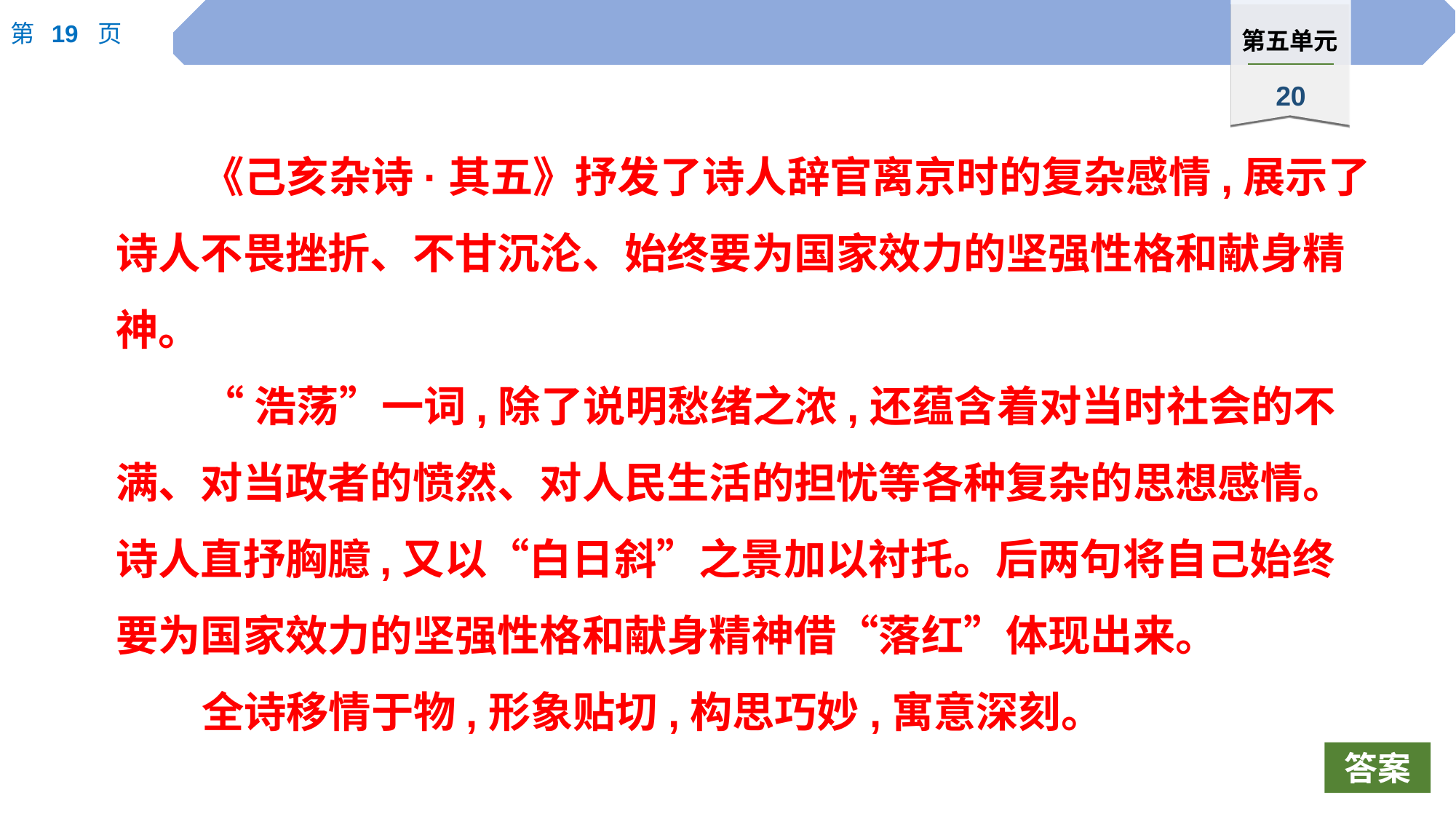

《己亥杂诗·其五》抒发了诗人辞官离京时的复杂感情,展示了诗人不畏挫折、不甘沉沦、始终要为国家效力的坚强性格和献身精神。
“浩荡”一词,除了说明愁绪之浓,还蕴含着对当时社会的不满、对当政者的愤然、对人民生活的担忧等各种复杂的思想感情。诗人直抒胸臆,又以“白日斜”之景加以衬托。后两句将自己始终要为国家效力的坚强性格和献身精神借“落红”体现出来。
全诗移情于物,形象贴切,构思巧妙,寓意深刻。
答案